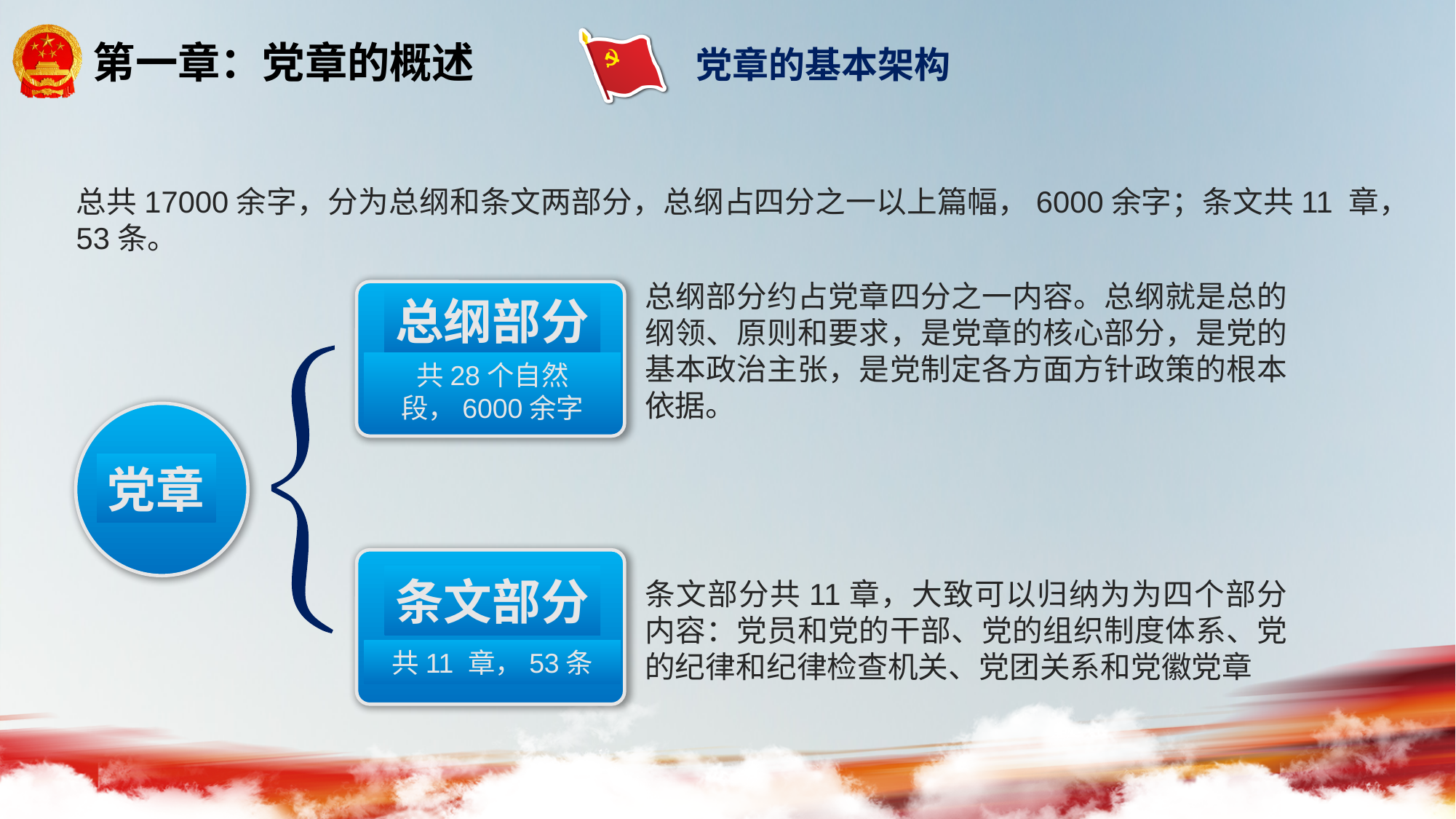

党章的基本架构
总共17000余字，分为总纲和条文两部分，总纲占四分之一以上篇幅，6000余字；条文共11 章，53条。
总纲部分约占党章四分之一内容。总纲就是总的纲领、原则和要求，是党章的核心部分，是党的基本政治主张，是党制定各方面方针政策的根本依据。

总纲部分
共28个自然段，6000余字

党章

条文部分
共11 章，53条
条文部分共11章，大致可以归纳为为四个部分内容：党员和党的干部、党的组织制度体系、党的纪律和纪律检查机关、党团关系和党徽党章